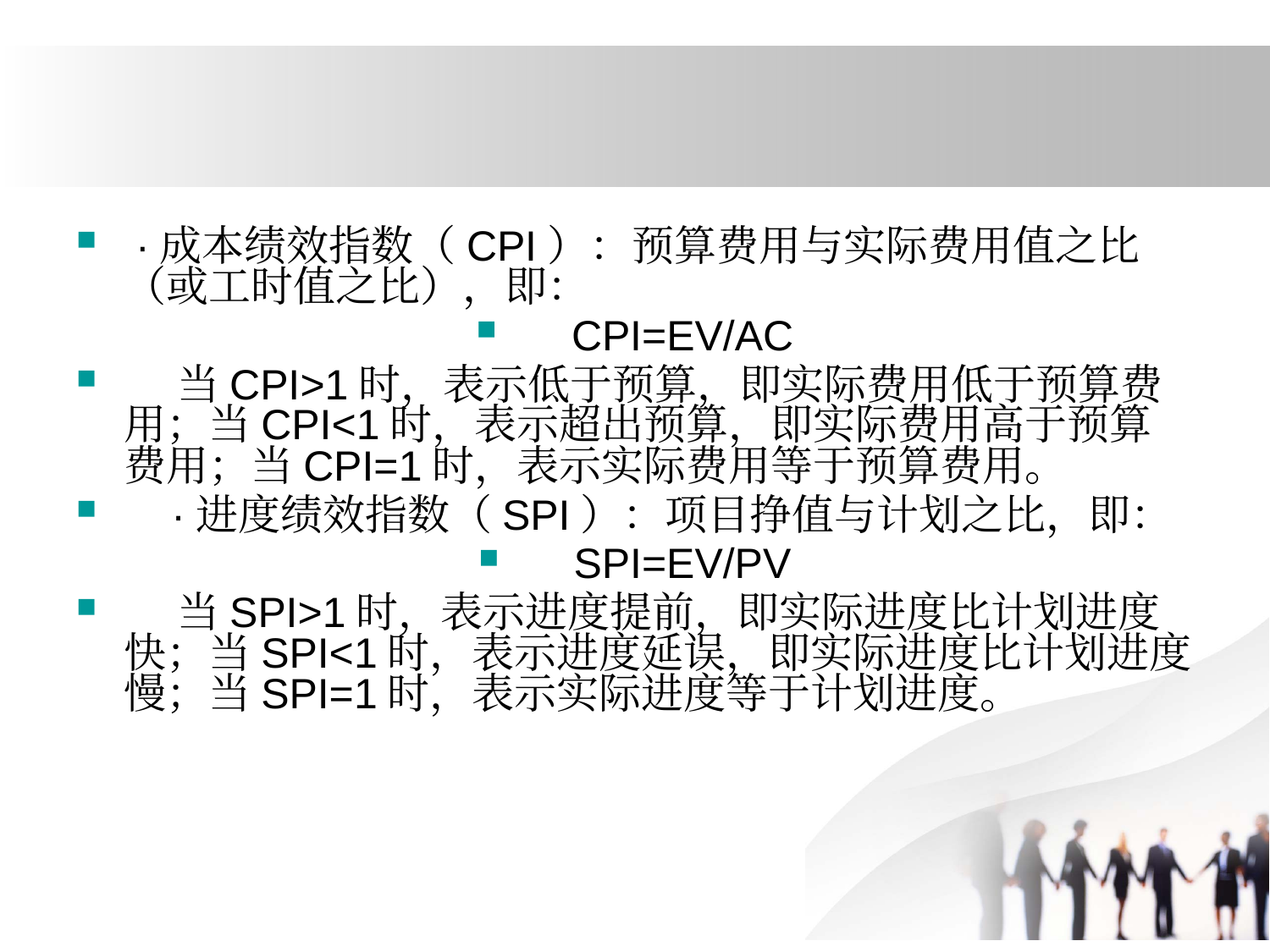

#
 ·成本绩效指数（CPI）：预算费用与实际费用值之比（或工时值之比），即：
    CPI=EV/AC
    当CPI>1时，表示低于预算，即实际费用低于预算费用；当CPI<1时，表示超出预算，即实际费用高于预算费用；当CPI=1时，表示实际费用等于预算费用。
    ·进度绩效指数（SPI）：项目挣值与计划之比，即：
    SPI=EV/PV
    当SPI>1时，表示进度提前，即实际进度比计划进度快；当SPI<1时，表示进度延误，即实际进度比计划进度慢；当SPI=1时，表示实际进度等于计划进度。